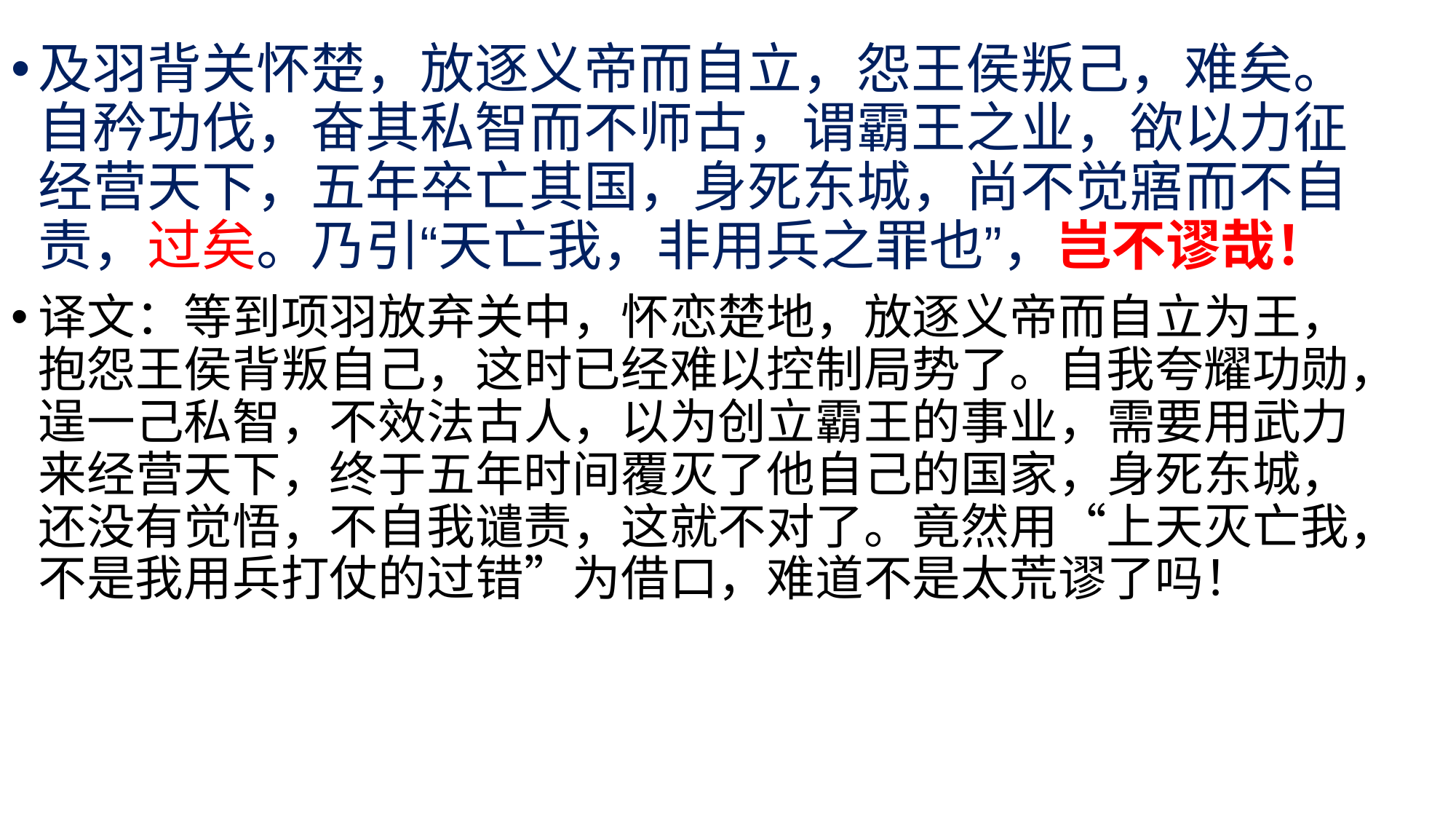

及羽背关怀楚，放逐义帝而自立，怨王侯叛己，难矣。自矜功伐，奋其私智而不师古，谓霸王之业，欲以力征经营天下，五年卒亡其国，身死东城，尚不觉寤而不自责，过矣。乃引“天亡我，非用兵之罪也”，岂不谬哉！
译文：等到项羽放弃关中，怀恋楚地，放逐义帝而自立为王，抱怨王侯背叛自己，这时已经难以控制局势了。自我夸耀功勋，逞一己私智，不效法古人，以为创立霸王的事业，需要用武力来经营天下，终于五年时间覆灭了他自己的国家，身死东城，还没有觉悟，不自我谴责，这就不对了。竟然用“上天灭亡我，不是我用兵打仗的过错”为借口，难道不是太荒谬了吗！